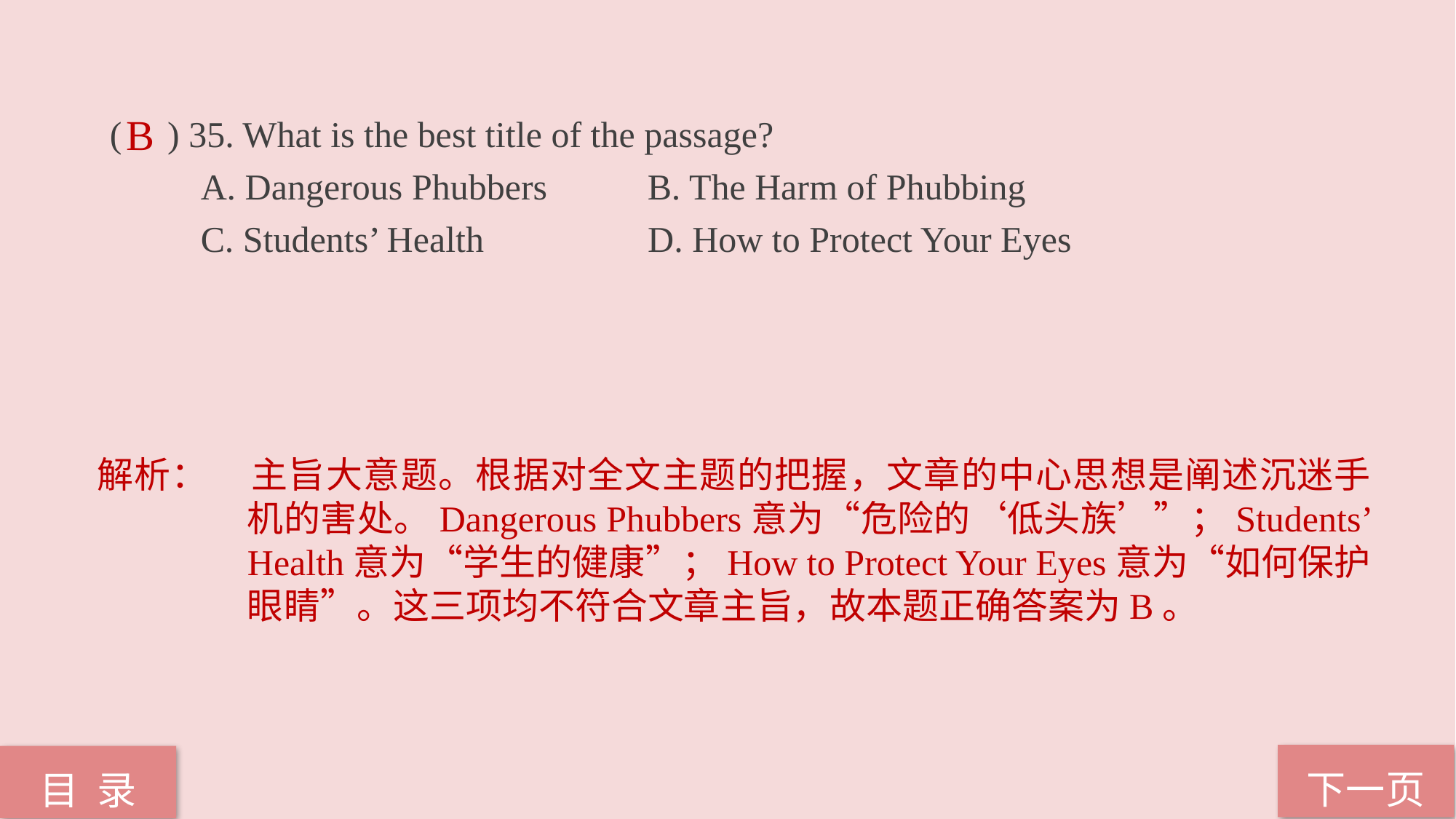

(     ) 35. What is the best title of the passage?
          A. Dangerous Phubbers           B. The Harm of Phubbing
          C. Students’ Health                  D. How to Protect Your Eyes
B
解析：	主旨大意题。根据对全文主题的把握，文章的中心思想是阐述沉迷手机的害处。Dangerous Phubbers意为“危险的‘低头族’”；Students’ Health意为“学生的健康”；How to Protect Your Eyes意为“如何保护眼睛”。这三项均不符合文章主旨，故本题正确答案为B。